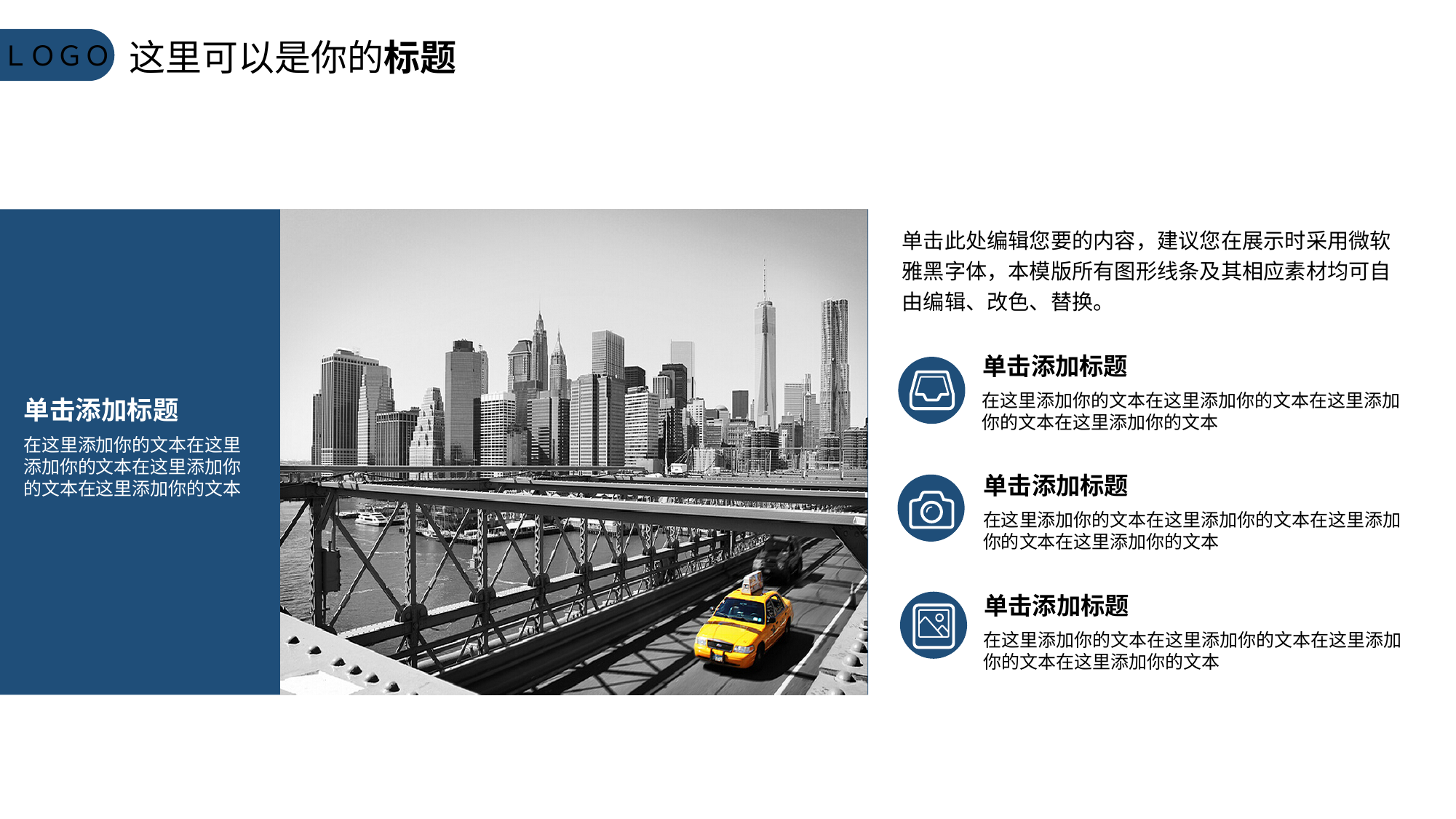

这里可以是你的标题
ＬＯＧＯ

单击此处编辑您要的内容，建议您在展示时采用微软雅黑字体，本模版所有图形线条及其相应素材均可自由编辑、改色、替换。
单击添加标题

在这里添加你的文本在这里添加你的文本在这里添加你的文本在这里添加你的文本
单击添加标题
在这里添加你的文本在这里添加你的文本在这里添加你的文本在这里添加你的文本
单击添加标题

在这里添加你的文本在这里添加你的文本在这里添加你的文本在这里添加你的文本
单击添加标题

在这里添加你的文本在这里添加你的文本在这里添加你的文本在这里添加你的文本